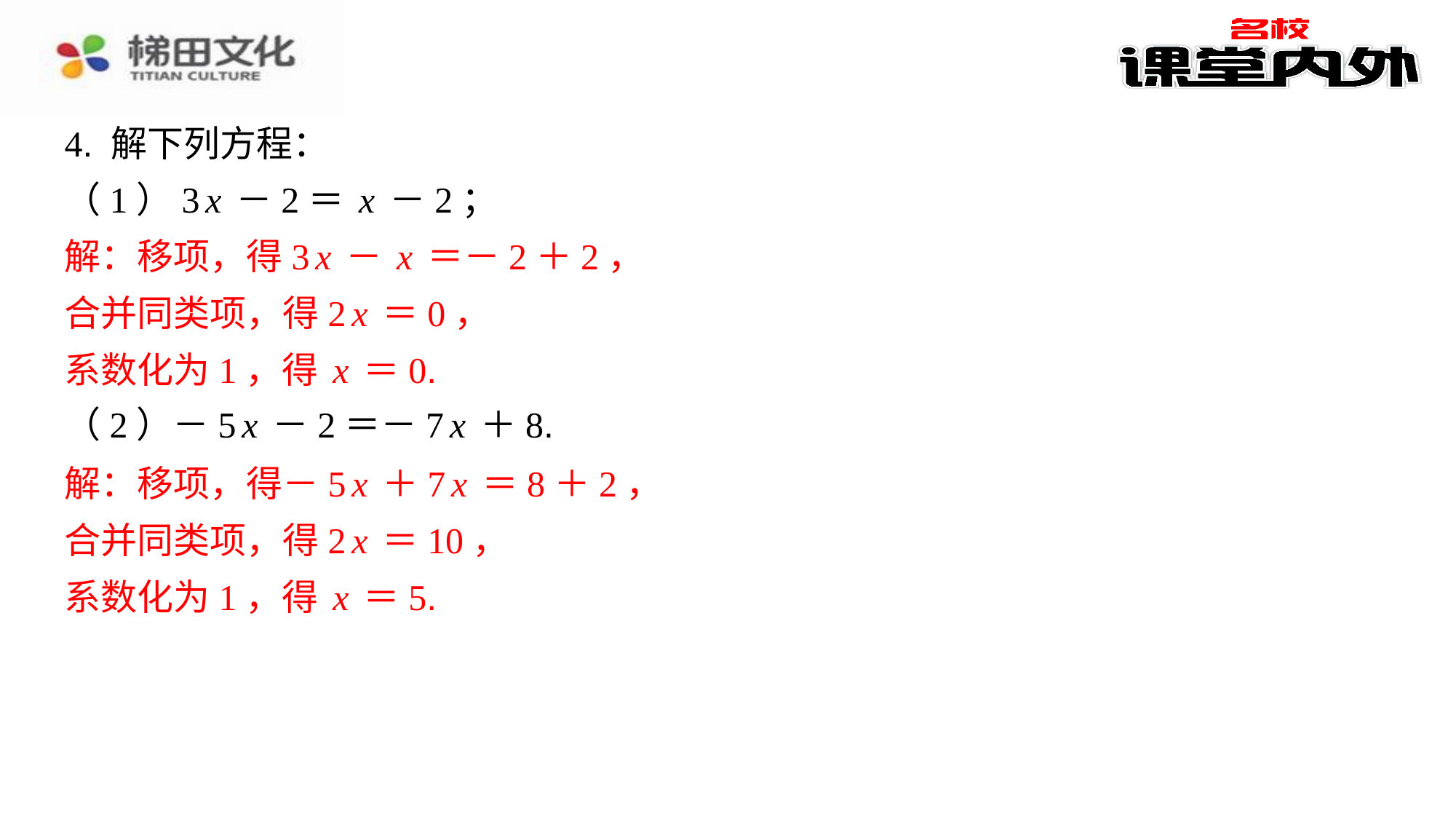

4. 解下列方程：
（1）3x－2＝x－2；
解：移项，得3x－x＝－2＋2，
合并同类项，得2x＝0，
系数化为1，得x＝0.
（2）－5x－2＝－7x＋8.
解：移项，得－5x＋7x＝8＋2，
合并同类项，得2x＝10，
系数化为1，得x＝5.
解：移项，得3x－x＝－2＋2，
合并同类项，得2x＝0，
系数化为1，得x＝0.
解：移项，得－5x＋7x＝8＋2，
合并同类项，得2x＝10，
系数化为1，得x＝5.